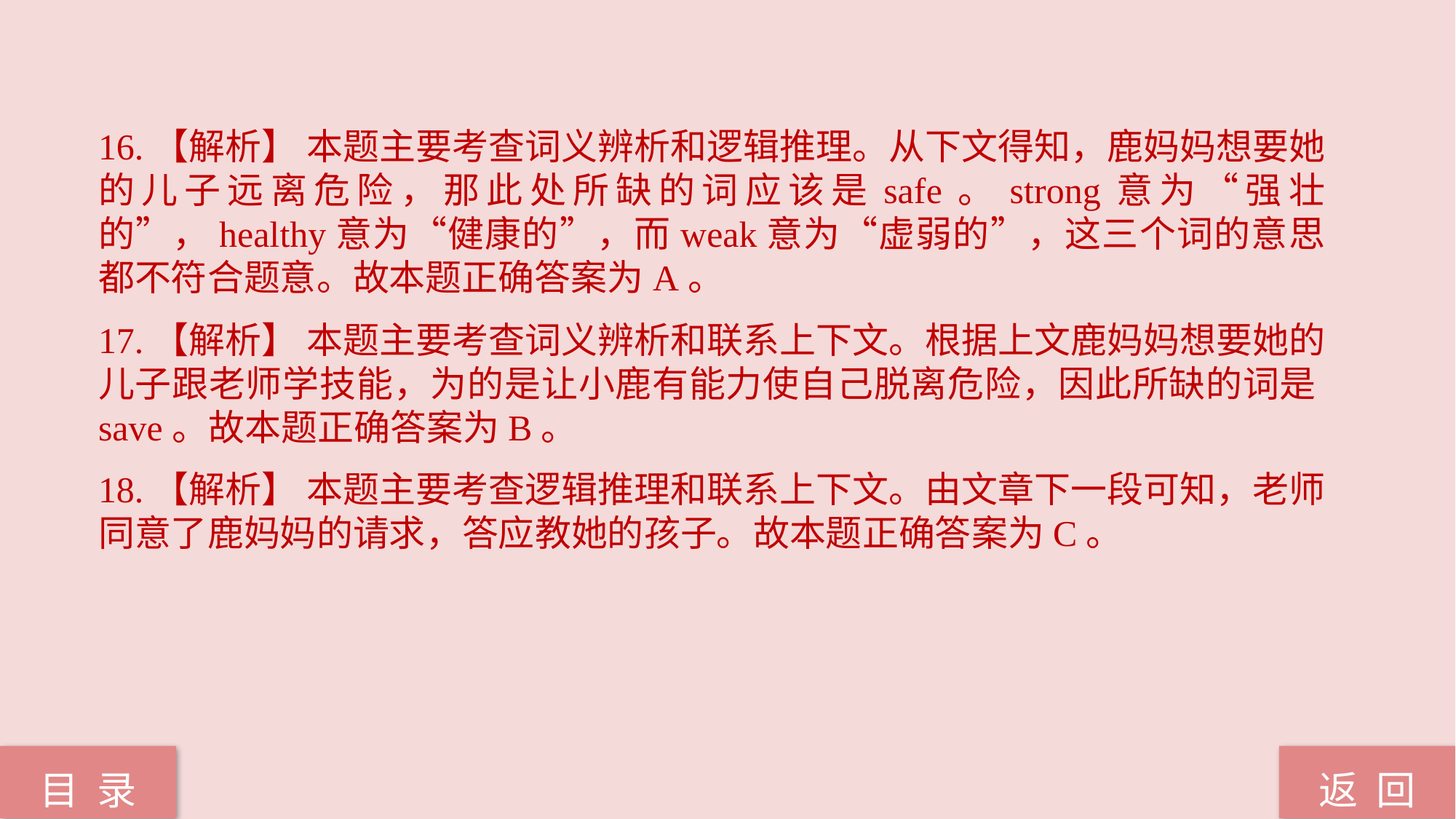

16.【解析】 本题主要考查词义辨析和逻辑推理。从下文得知，鹿妈妈想要她的儿子远离危险，那此处所缺的词应该是safe。strong意为“强壮的”，healthy意为“健康的”，而weak意为“虚弱的”，这三个词的意思都不符合题意。故本题正确答案为A。
17.【解析】 本题主要考查词义辨析和联系上下文。根据上文鹿妈妈想要她的儿子跟老师学技能，为的是让小鹿有能力使自己脱离危险，因此所缺的词是save。故本题正确答案为B。
18.【解析】 本题主要考查逻辑推理和联系上下文。由文章下一段可知，老师同意了鹿妈妈的请求，答应教她的孩子。故本题正确答案为C。
返  回